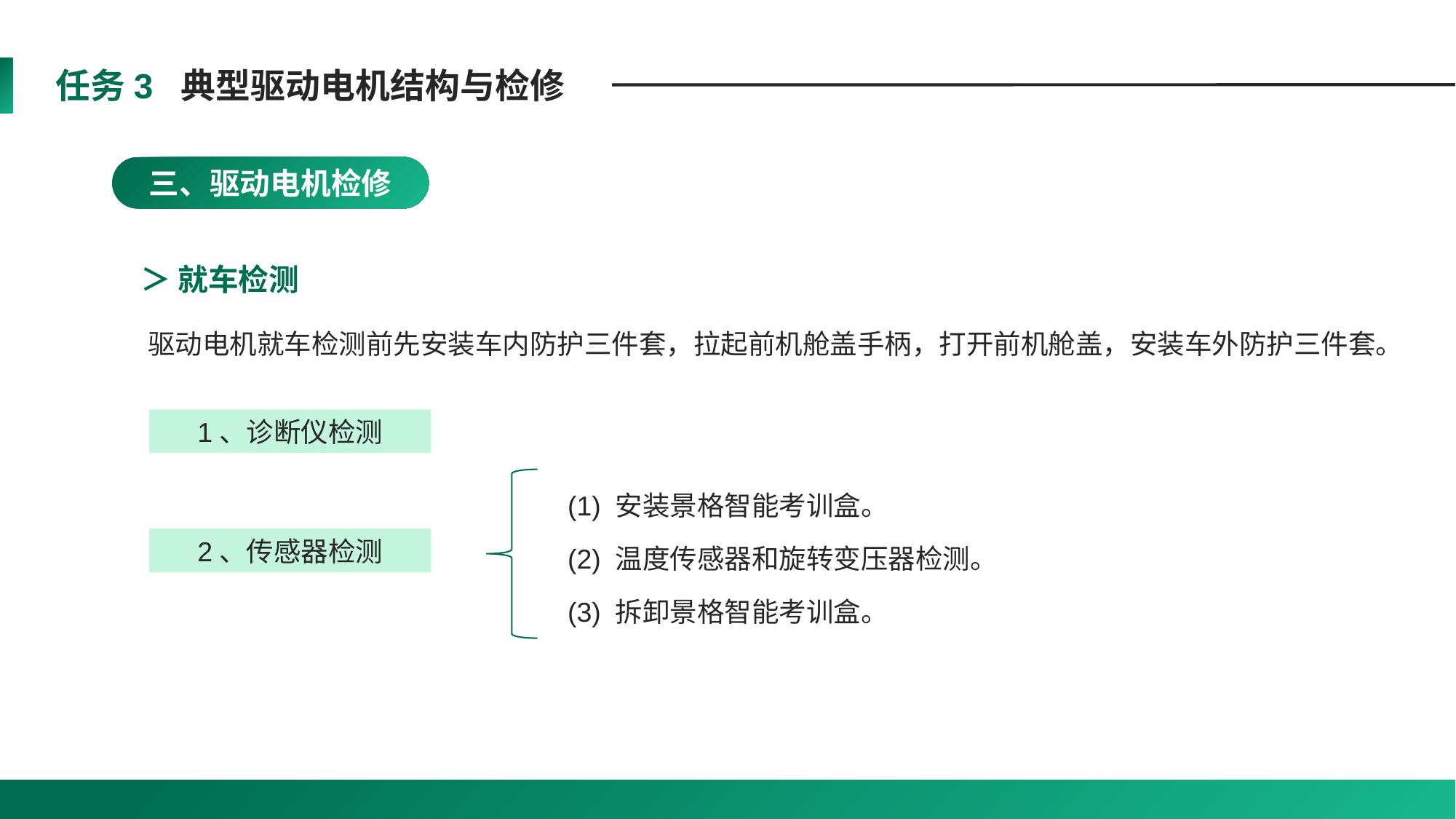

任务3  典型驱动电机结构与检修
三、驱动电机检修
＞ 就车检测
驱动电机就车检测前先安装车内防护三件套，拉起前机舱盖手柄，打开前机舱盖，安装车外防护三件套。
1、诊断仪检测
(1) 安装景格智能考训盒。
(2) 温度传感器和旋转变压器检测。
(3) 拆卸景格智能考训盒。

2、传感器检测